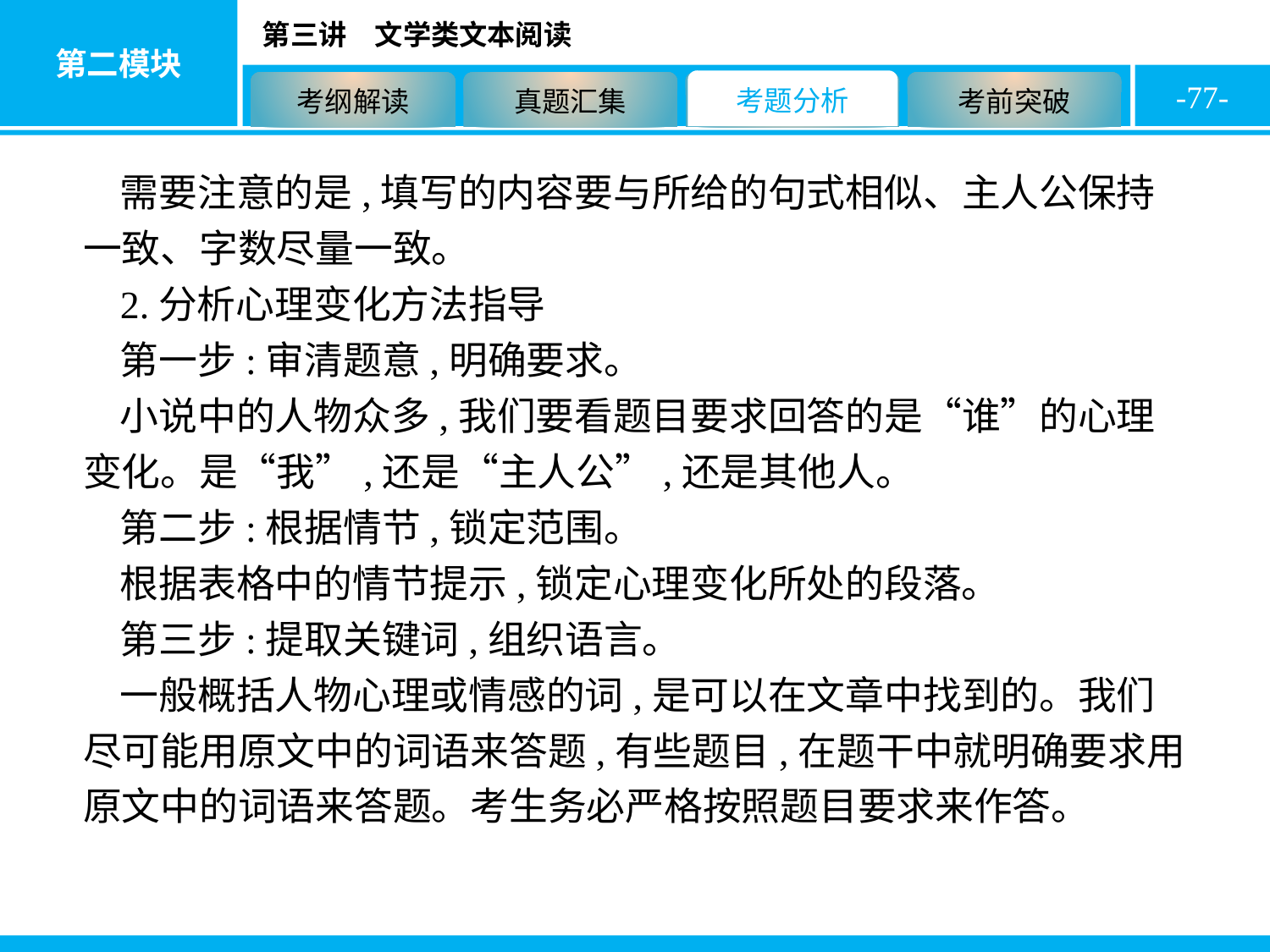

-77-
需要注意的是,填写的内容要与所给的句式相似、主人公保持一致、字数尽量一致。
2.分析心理变化方法指导
第一步:审清题意,明确要求。
小说中的人物众多,我们要看题目要求回答的是“谁”的心理变化。是“我”,还是“主人公”,还是其他人。
第二步:根据情节,锁定范围。
根据表格中的情节提示,锁定心理变化所处的段落。
第三步:提取关键词,组织语言。
一般概括人物心理或情感的词,是可以在文章中找到的。我们尽可能用原文中的词语来答题,有些题目,在题干中就明确要求用原文中的词语来答题。考生务必严格按照题目要求来作答。